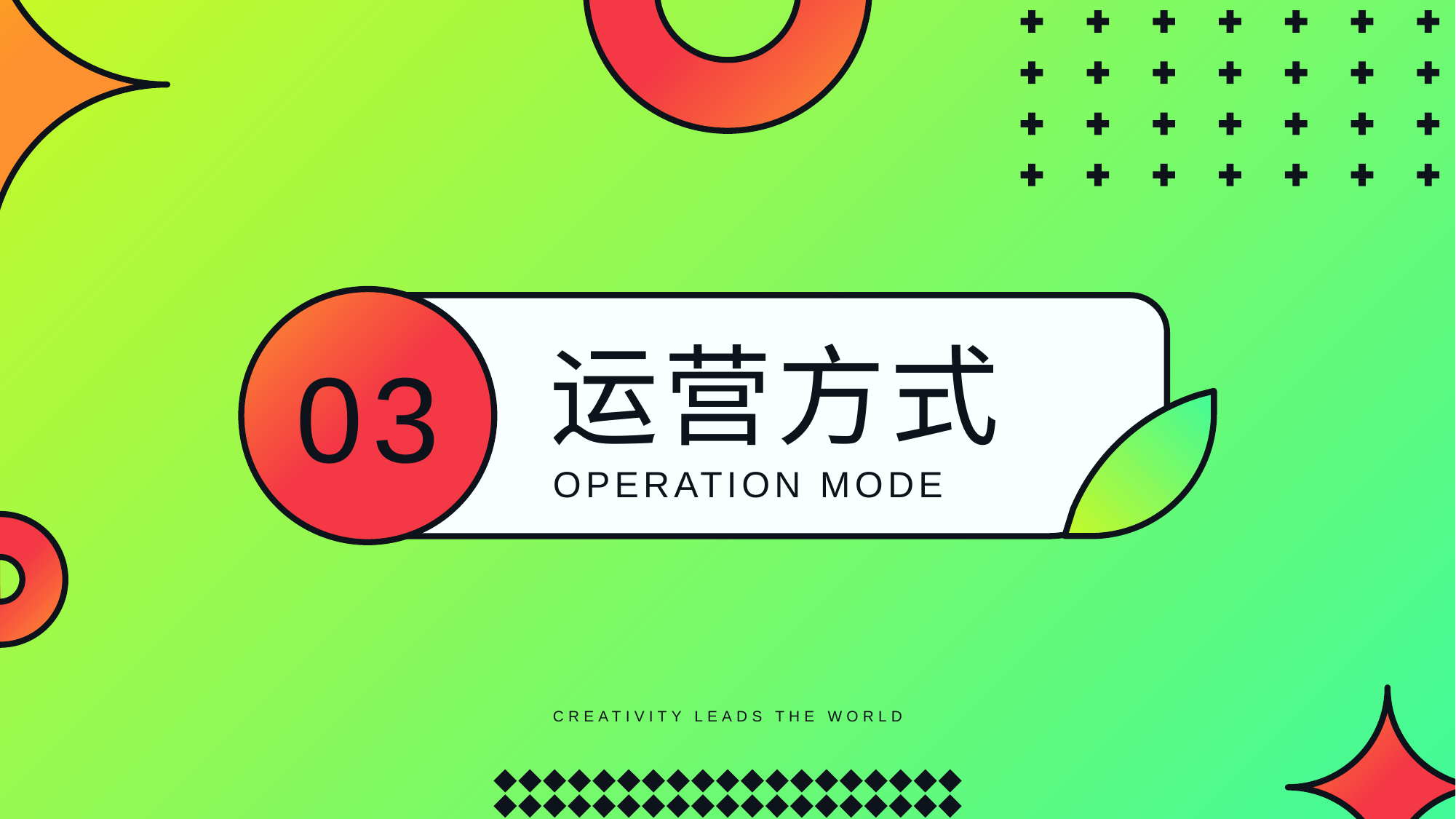

运营方式
03
OPERATION MODE
CREATIVITY LEADS THE WORLD